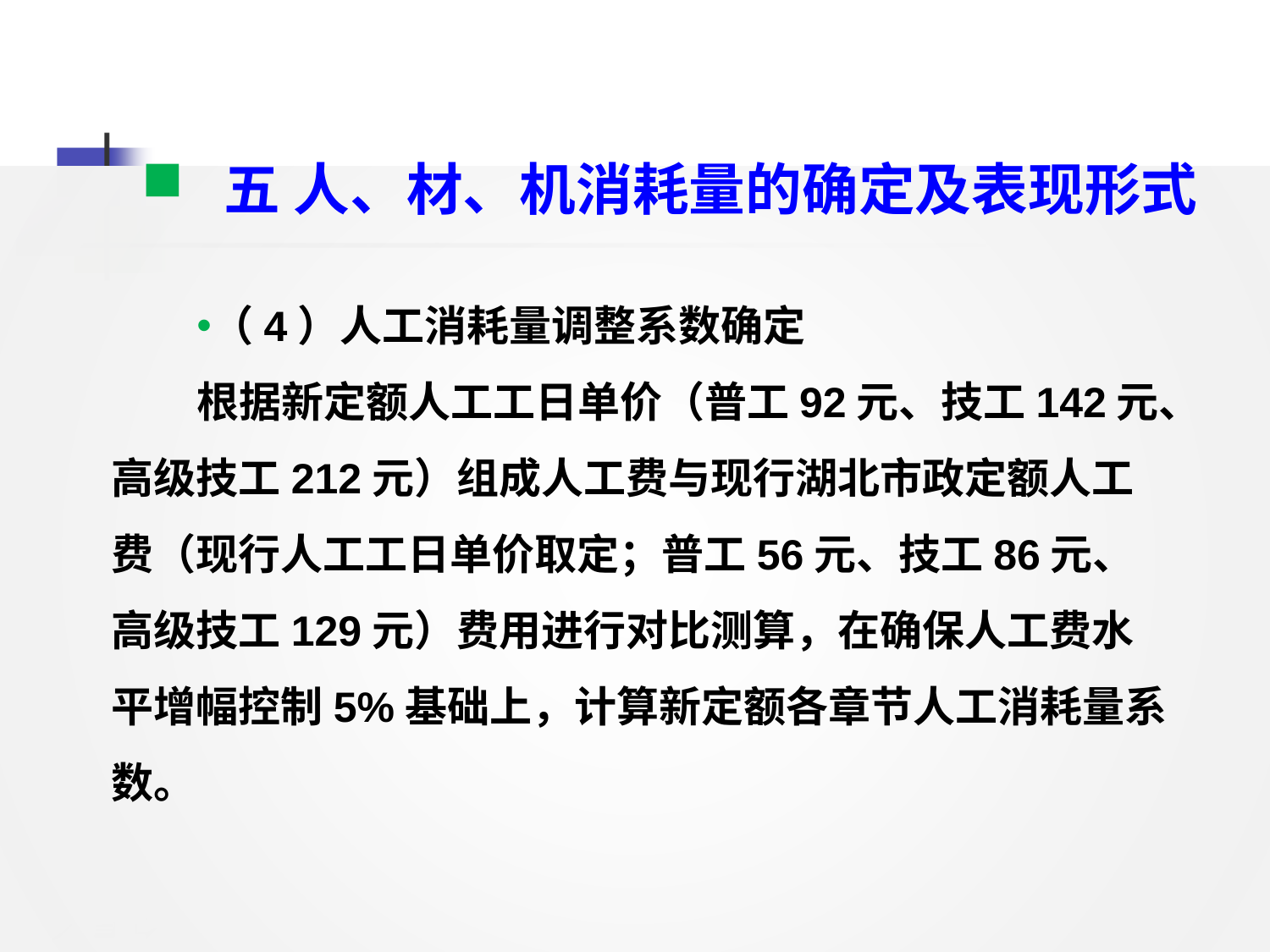

五 人、材、机消耗量的确定及表现形式
（4）人工消耗量调整系数确定
根据新定额人工工日单价（普工92元、技工142元、高级技工212元）组成人工费与现行湖北市政定额人工费（现行人工工日单价取定；普工56元、技工86元、高级技工129元）费用进行对比测算，在确保人工费水平增幅控制5%基础上，计算新定额各章节人工消耗量系数。